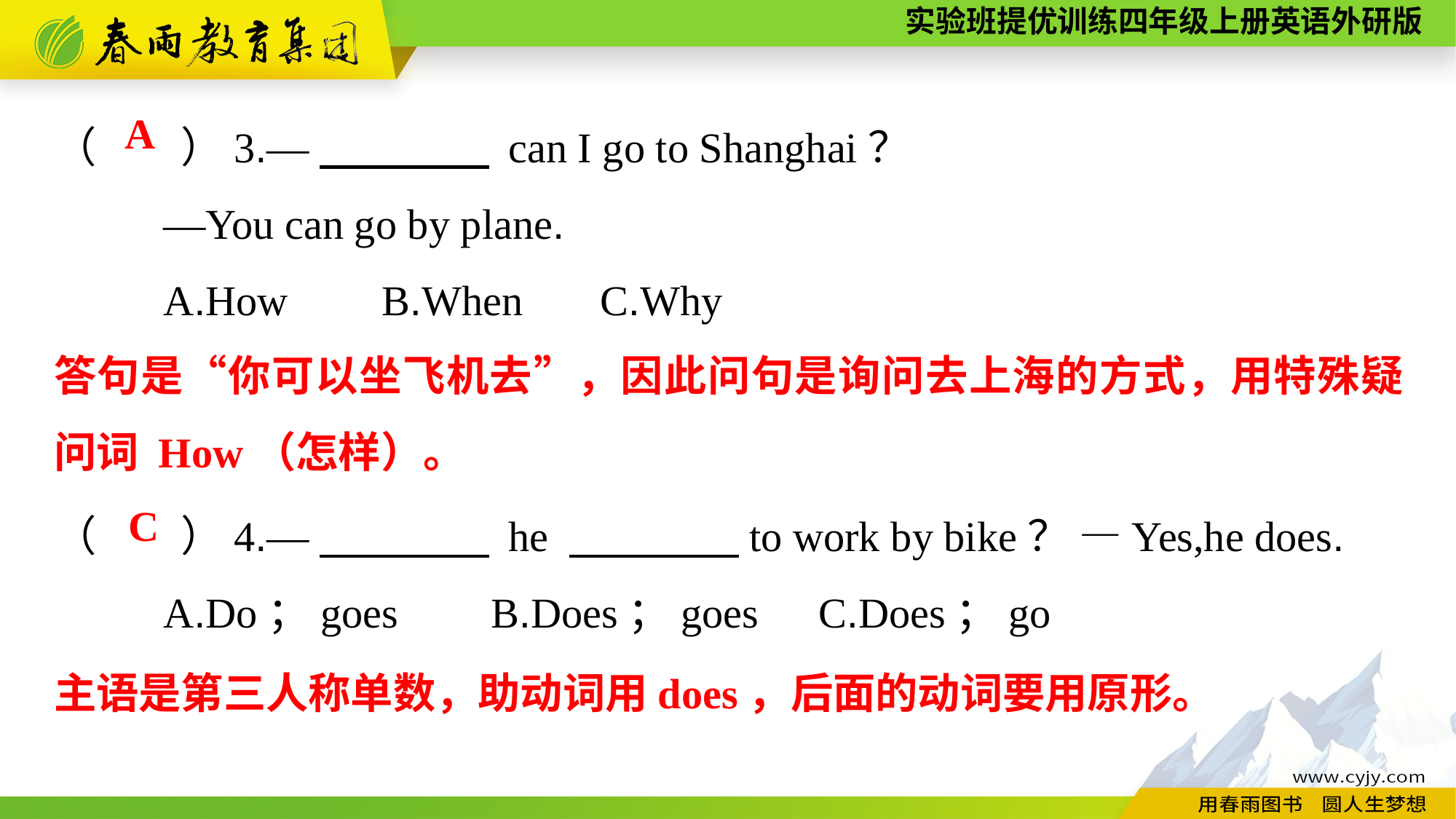

（　　）3.—　　　　 can I go to Shanghai？
	—You can go by plane.
	A.How	B.When	C.Why
A
答句是“你可以坐飞机去”，因此问句是询问去上海的方式，用特殊疑问词 How（怎样）。
（　　）4.—　　　　 he 　　　　to work by bike？ —Yes,he does.
	A.Do；goes	B.Does；goes	C.Does；go
C
主语是第三人称单数，助动词用does，后面的动词要用原形。